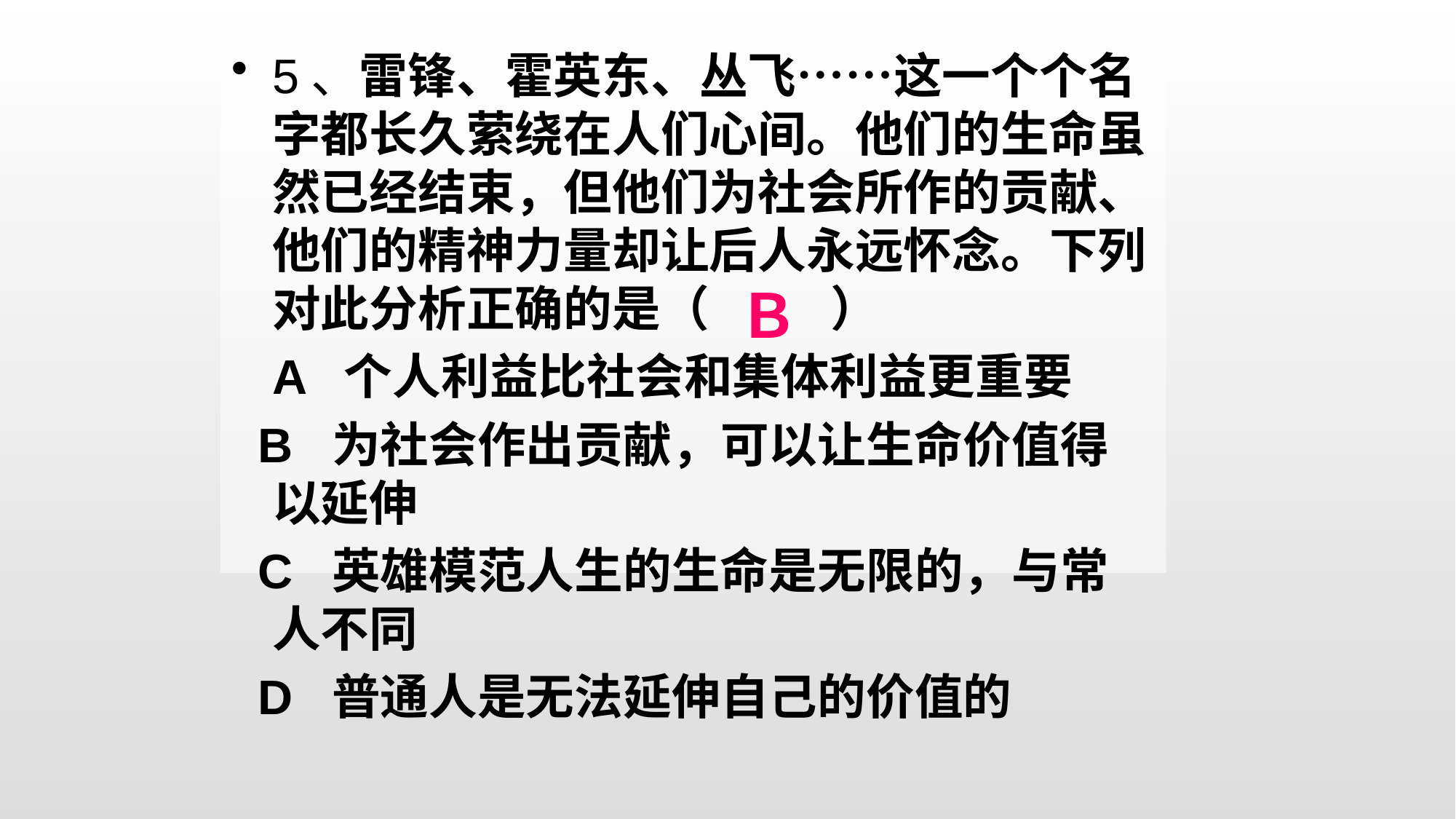

5、雷锋、霍英东、丛飞……这一个个名字都长久萦绕在人们心间。他们的生命虽然已经结束，但他们为社会所作的贡献、他们的精神力量却让后人永远怀念。下列对此分析正确的是（           ）
	A  个人利益比社会和集体利益更重要
  B  为社会作出贡献，可以让生命价值得以延伸
  C  英雄模范人生的生命是无限的，与常人不同
  D  普通人是无法延伸自己的价值的
Ｂ